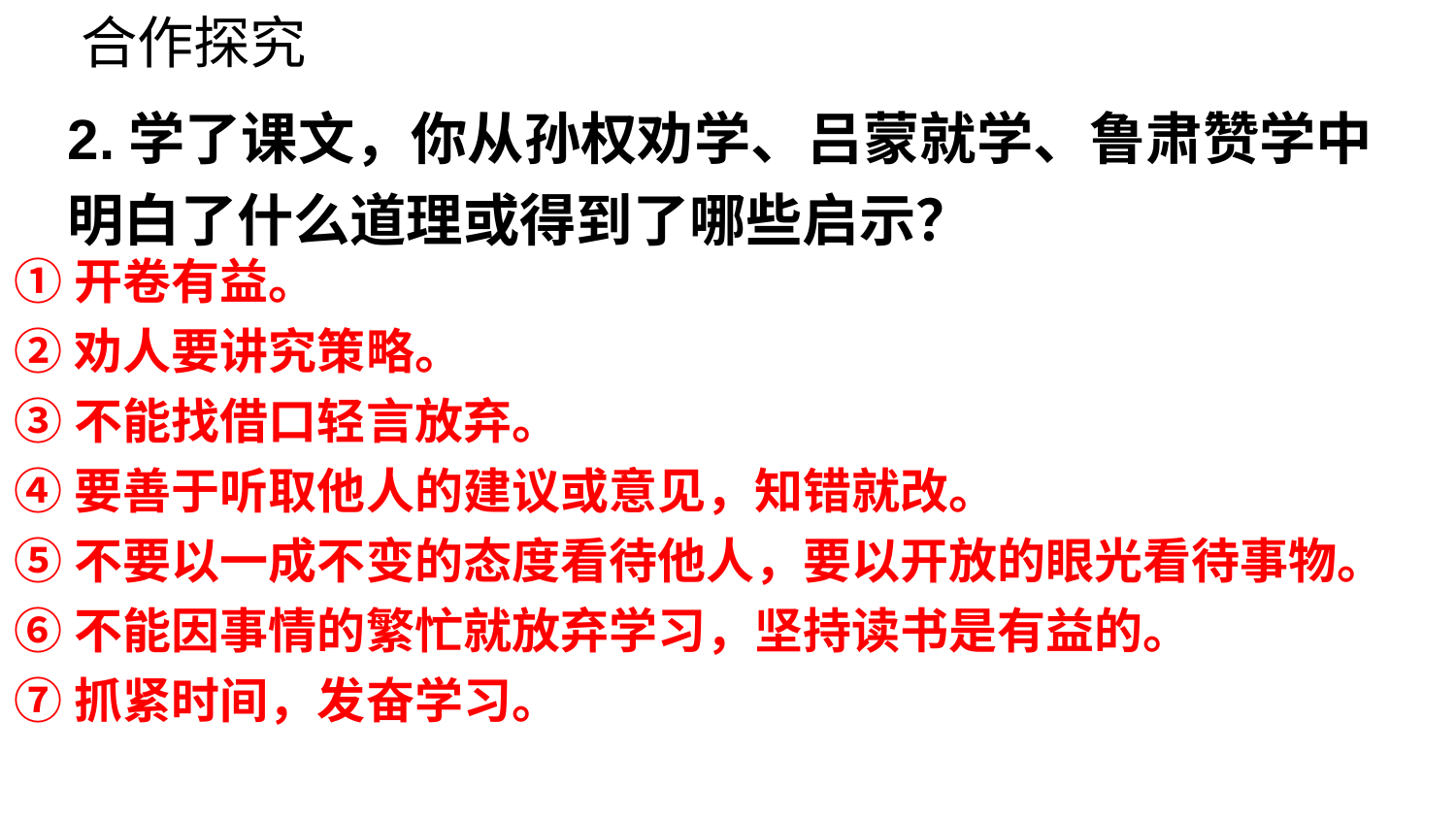

合作探究
2.学了课文，你从孙权劝学、吕蒙就学、鲁肃赞学中明白了什么道理或得到了哪些启示？
①开卷有益。
②劝人要讲究策略。
③不能找借口轻言放弃。
④要善于听取他人的建议或意见，知错就改。
⑤不要以一成不变的态度看待他人，要以开放的眼光看待事物。
⑥不能因事情的繁忙就放弃学习，坚持读书是有益的。
⑦抓紧时间，发奋学习。